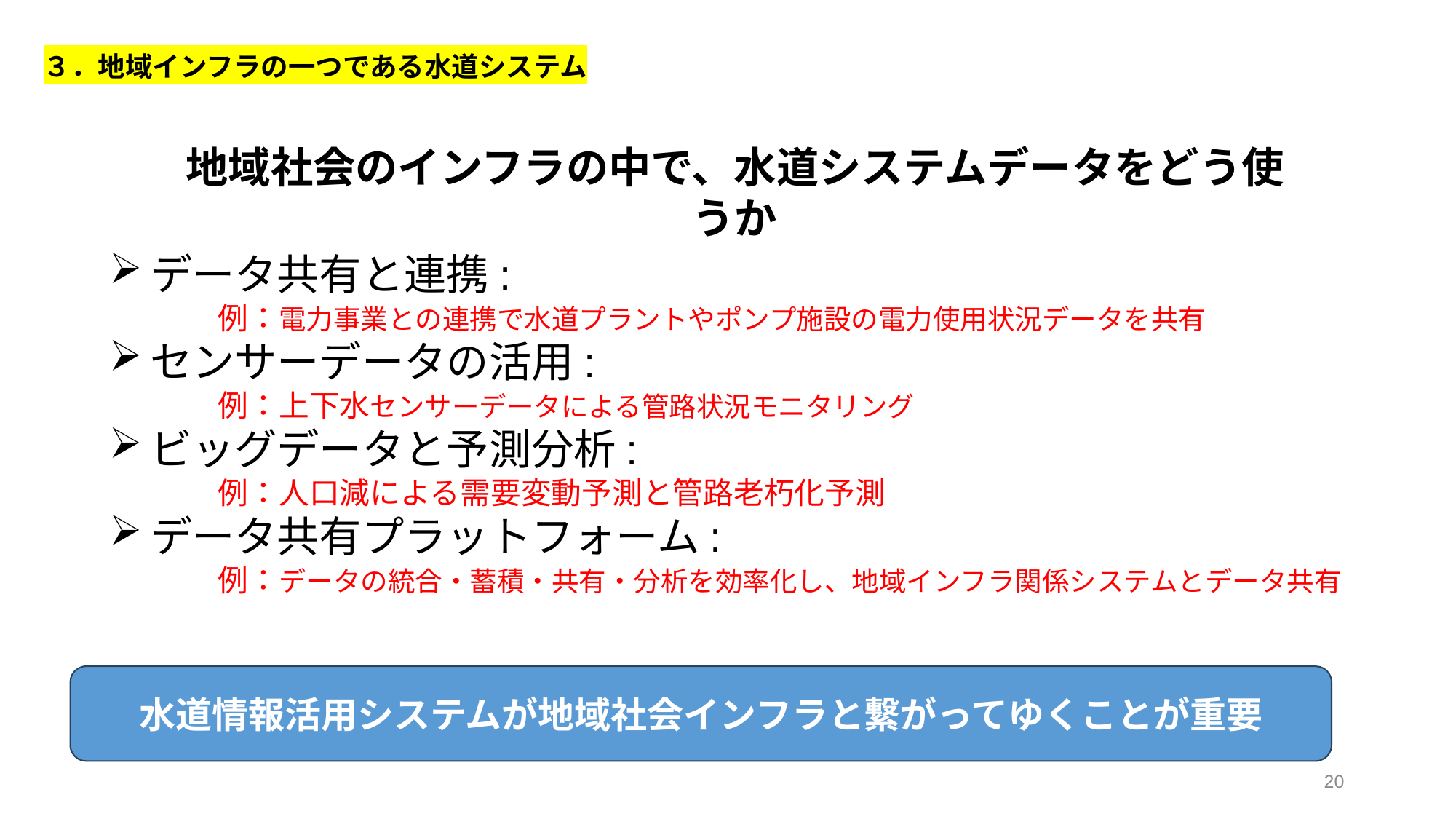

３．地域インフラの一つである水道システム
地域社会のインフラの中で、水道システムデータをどう使うか
データ共有と連携:
	例：電力事業との連携で水道プラントやポンプ施設の電力使用状況データを共有
センサーデータの活用:
	例：上下水センサーデータによる管路状況モニタリング
ビッグデータと予測分析:
	例：人口減による需要変動予測と管路老朽化予測
データ共有プラットフォーム:
	例：データの統合・蓄積・共有・分析を効率化し、地域インフラ関係システムとデータ共有
水道情報活用システムが地域社会インフラと繋がってゆくことが重要
20